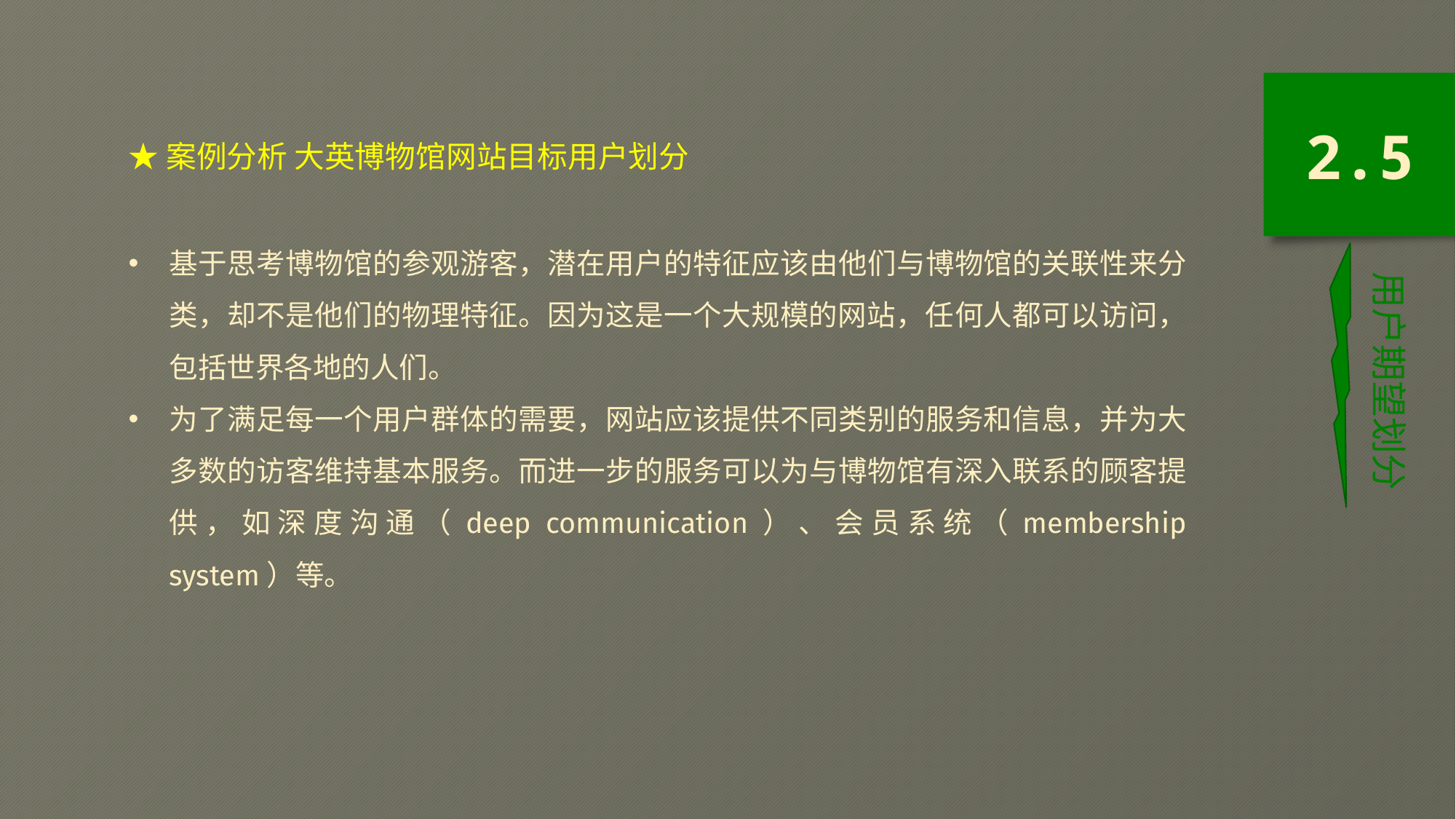

★案例分析 大英博物馆网站目标用户划分

基于思考博物馆的参观游客，潜在用户的特征应该由他们与博物馆的关联性来分类，却不是他们的物理特征。因为这是一个大规模的网站，任何人都可以访问，包括世界各地的人们。
为了满足每一个用户群体的需要，网站应该提供不同类别的服务和信息，并为大多数的访客维持基本服务。而进一步的服务可以为与博物馆有深入联系的顾客提供，如深度沟通（deep communication）、会员系统（membership system）等。

2.5

用户期望划分